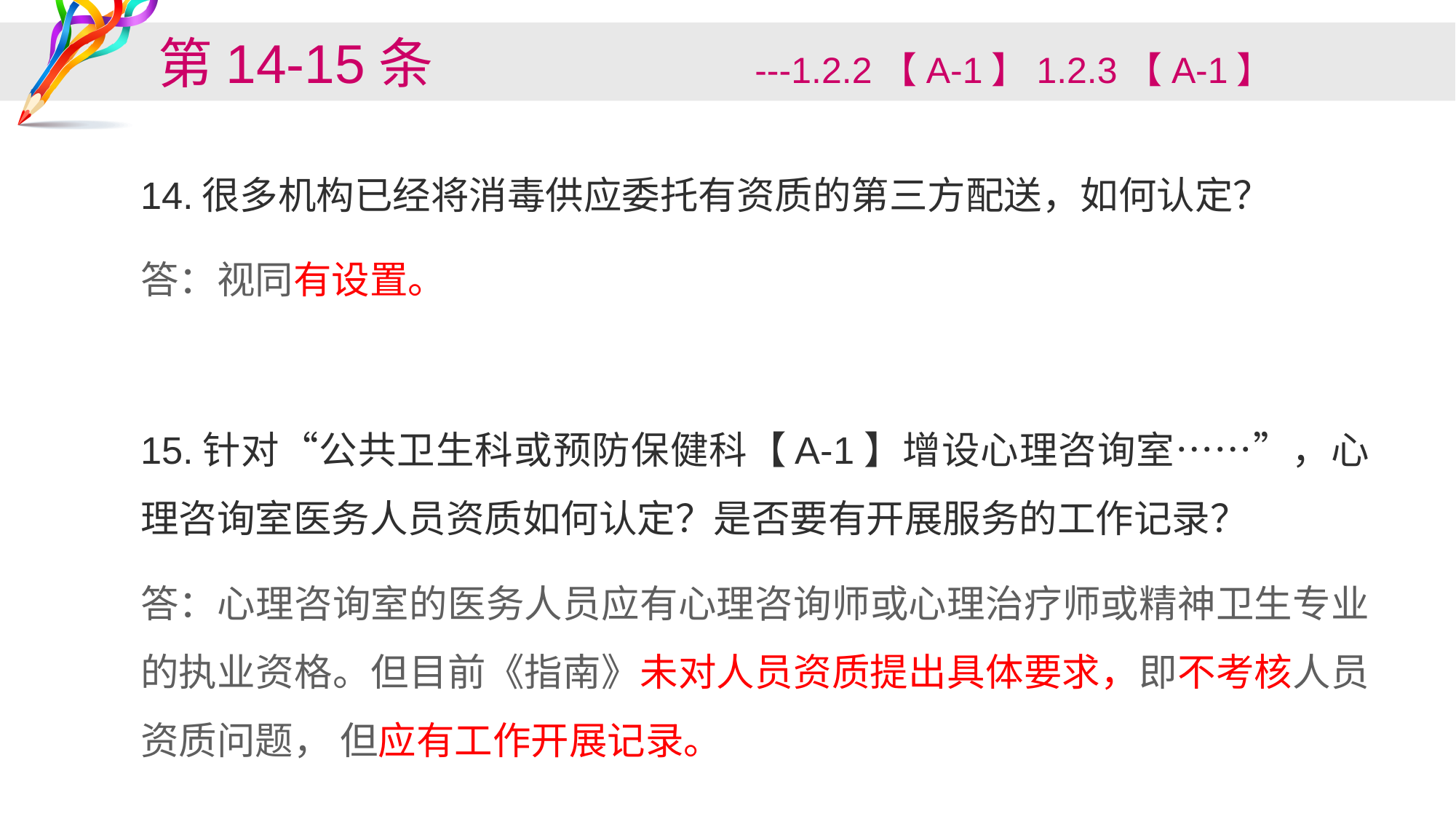

# 第14-15条                          ---1.2.2【A-1】1.2.3【A-1】
14.很多机构已经将消毒供应委托有资质的第三方配送，如何认定？
答：视同有设置。

15.针对“公共卫生科或预防保健科【A-1】增设心理咨询室……”，心理咨询室医务人员资质如何认定？是否要有开展服务的工作记录？
答：心理咨询室的医务人员应有心理咨询师或心理治疗师或精神卫生专业的执业资格。但目前《指南》未对人员资质提出具体要求，即不考核人员资质问题， 但应有工作开展记录。